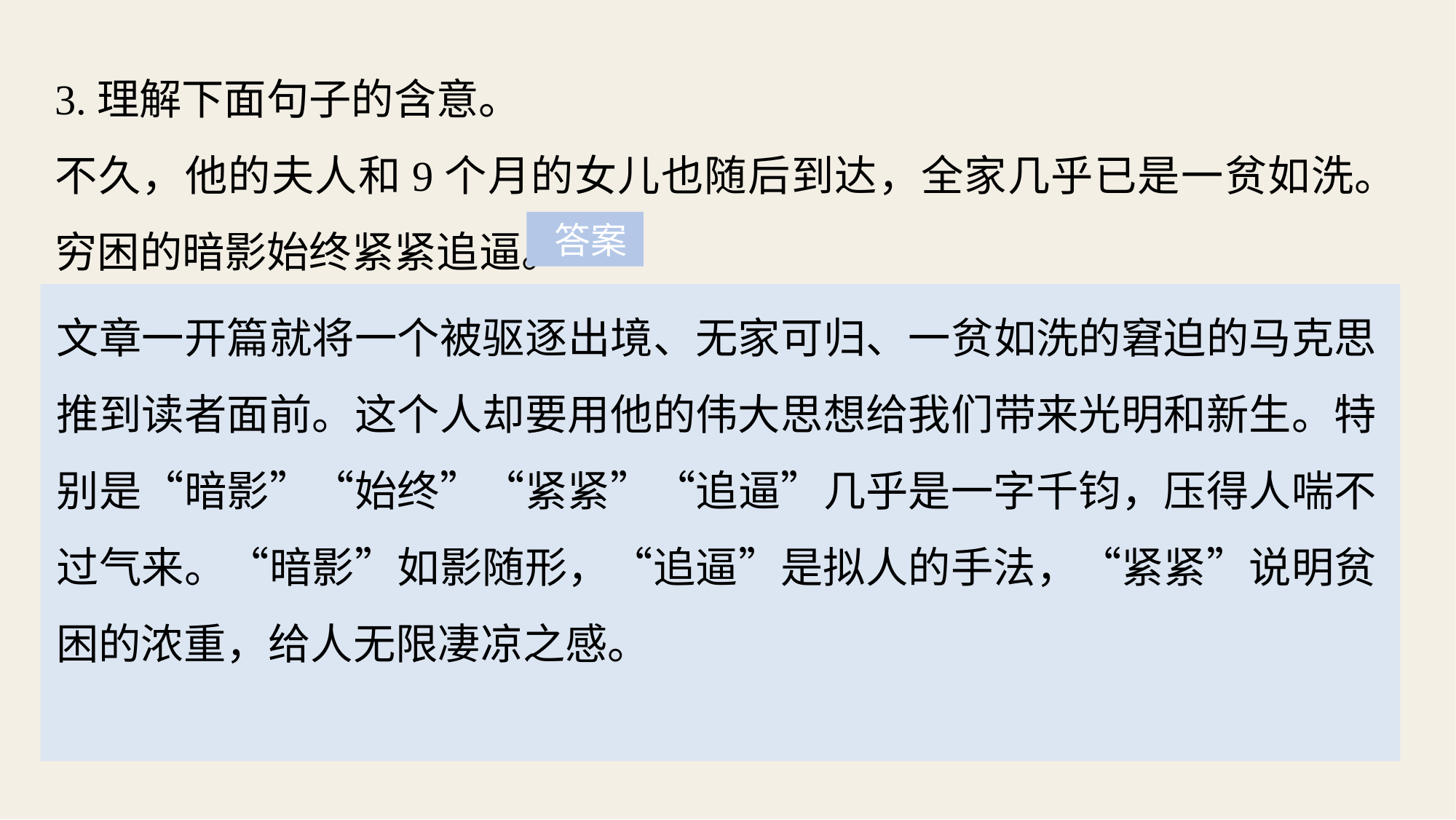

3.理解下面句子的含意。
不久，他的夫人和9个月的女儿也随后到达，全家几乎已是一贫如洗。穷困的暗影始终紧紧追逼。
 答案
文章一开篇就将一个被驱逐出境、无家可归、一贫如洗的窘迫的马克思推到读者面前。这个人却要用他的伟大思想给我们带来光明和新生。特别是“暗影”“始终”“紧紧”“追逼”几乎是一字千钧，压得人喘不过气来。“暗影”如影随形，“追逼”是拟人的手法，“紧紧”说明贫困的浓重，给人无限凄凉之感。